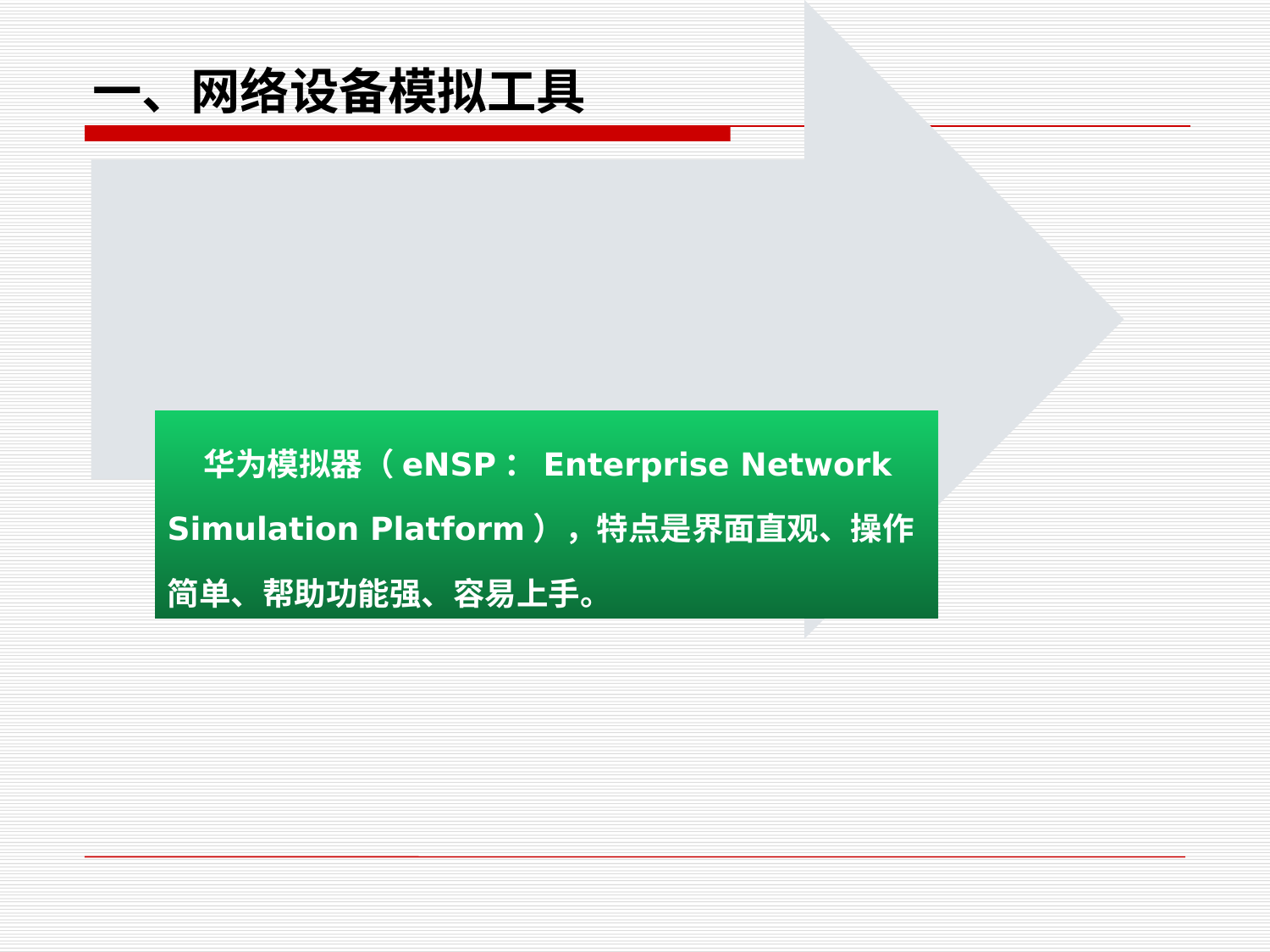

一、网络设备模拟工具

    华为模拟器（eNSP：Enterprise Network Simulation Platform），特点是界面直观、操作简单、帮助功能强、容易上手。
45